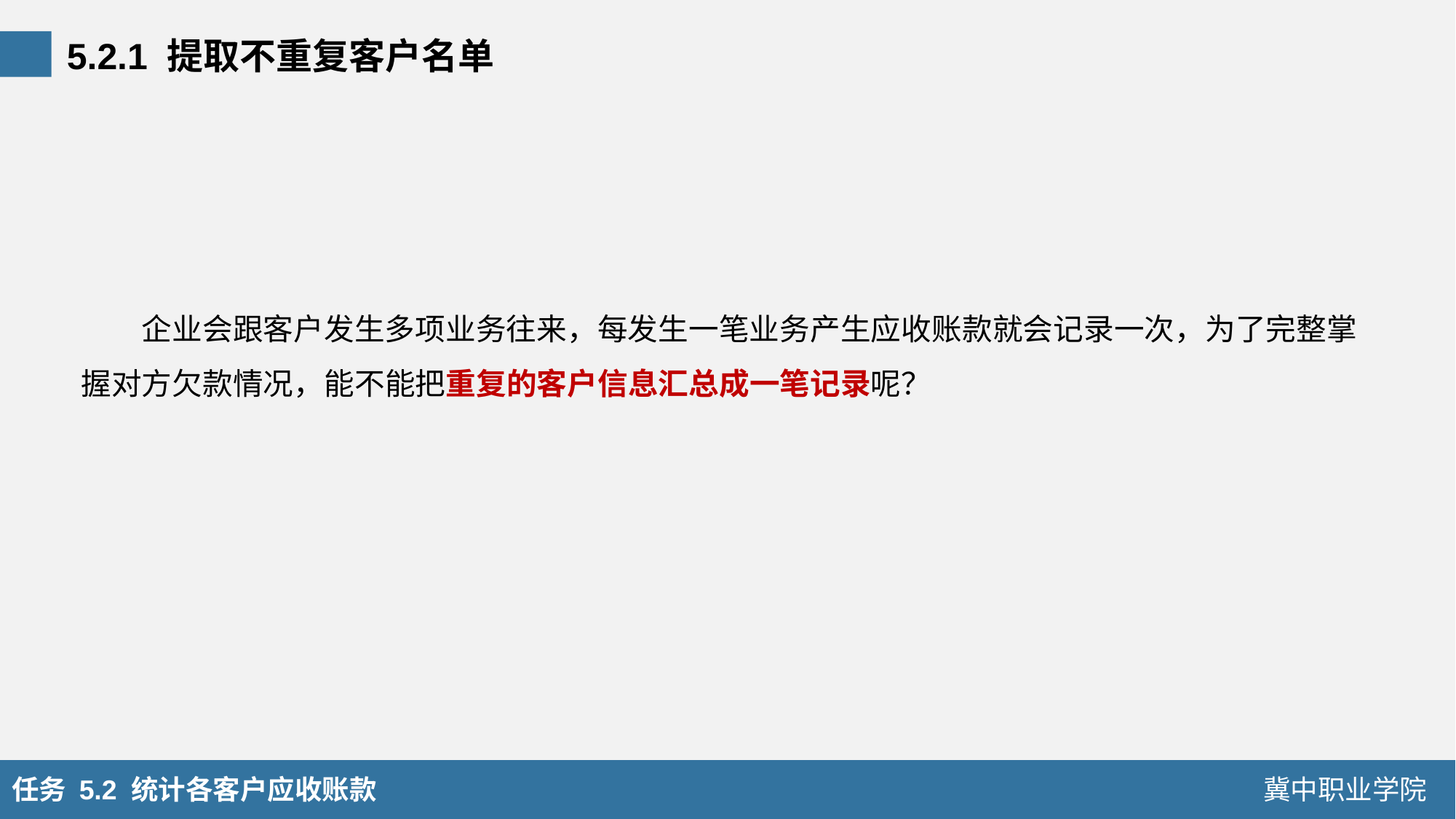

5.2.1 提取不重复客户名单
企业会跟客户发生多项业务往来，每发生一笔业务产生应收账款就会记录一次，为了完整掌握对方欠款情况，能不能把重复的客户信息汇总成一笔记录呢？

任务 5.2 统计各客户应收账款
冀中职业学院